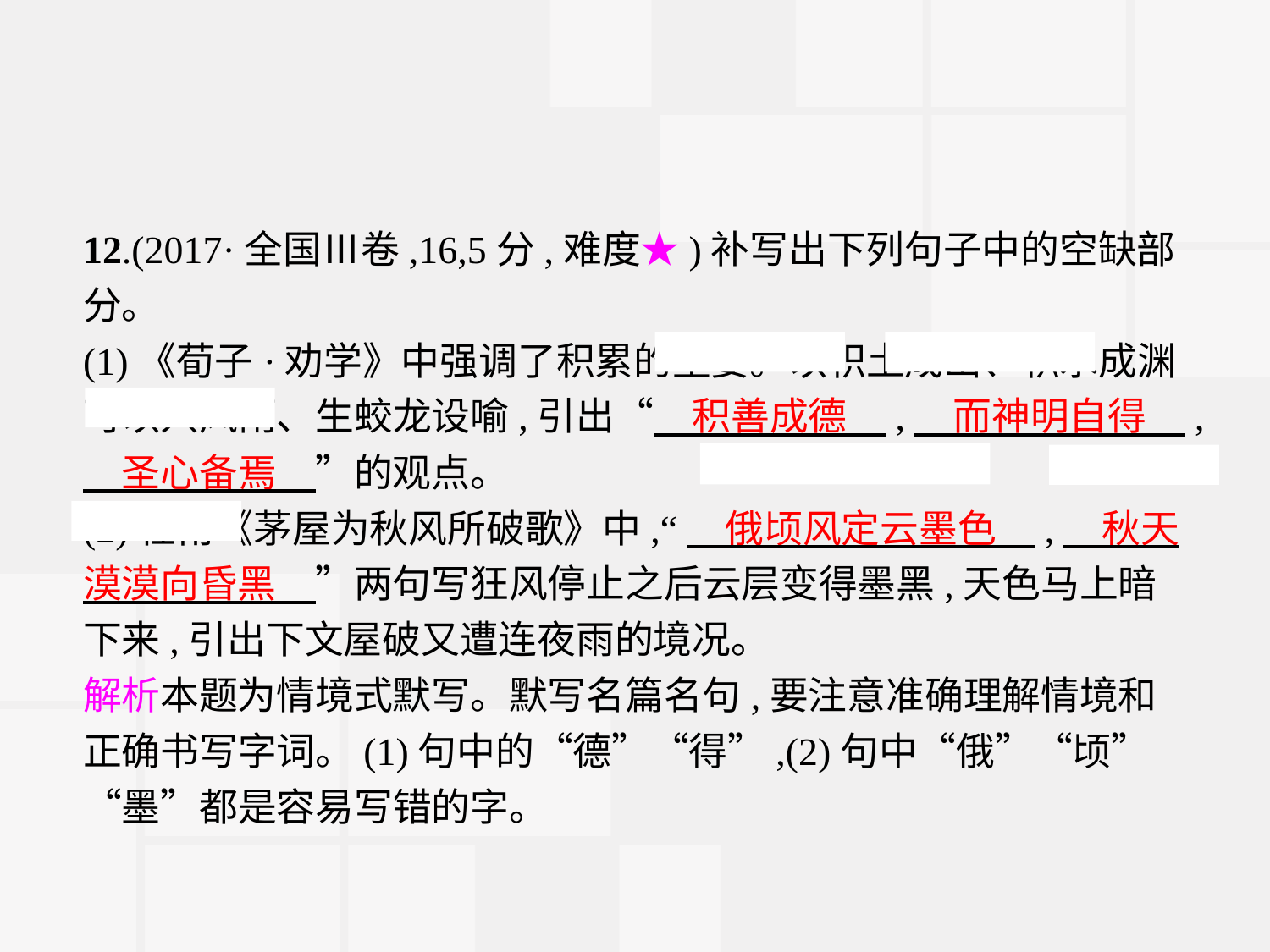

12.(2017·全国Ⅲ卷,16,5分,难度★)补写出下列句子中的空缺部分。
(1)《荀子·劝学》中强调了积累的重要。以积土成山、积水成渊可以兴风雨、生蛟龙设喻,引出“　积善成德　,　而神明自得　,　圣心备焉　”的观点。
(2)杜甫《茅屋为秋风所破歌》中,“　俄顷风定云墨色　,　秋天漠漠向昏黑　”两句写狂风停止之后云层变得墨黑,天色马上暗下来,引出下文屋破又遭连夜雨的境况。
解析本题为情境式默写。默写名篇名句,要注意准确理解情境和正确书写字词。(1)句中的“德”“得”,(2)句中“俄”“顷”“墨”都是容易写错的字。